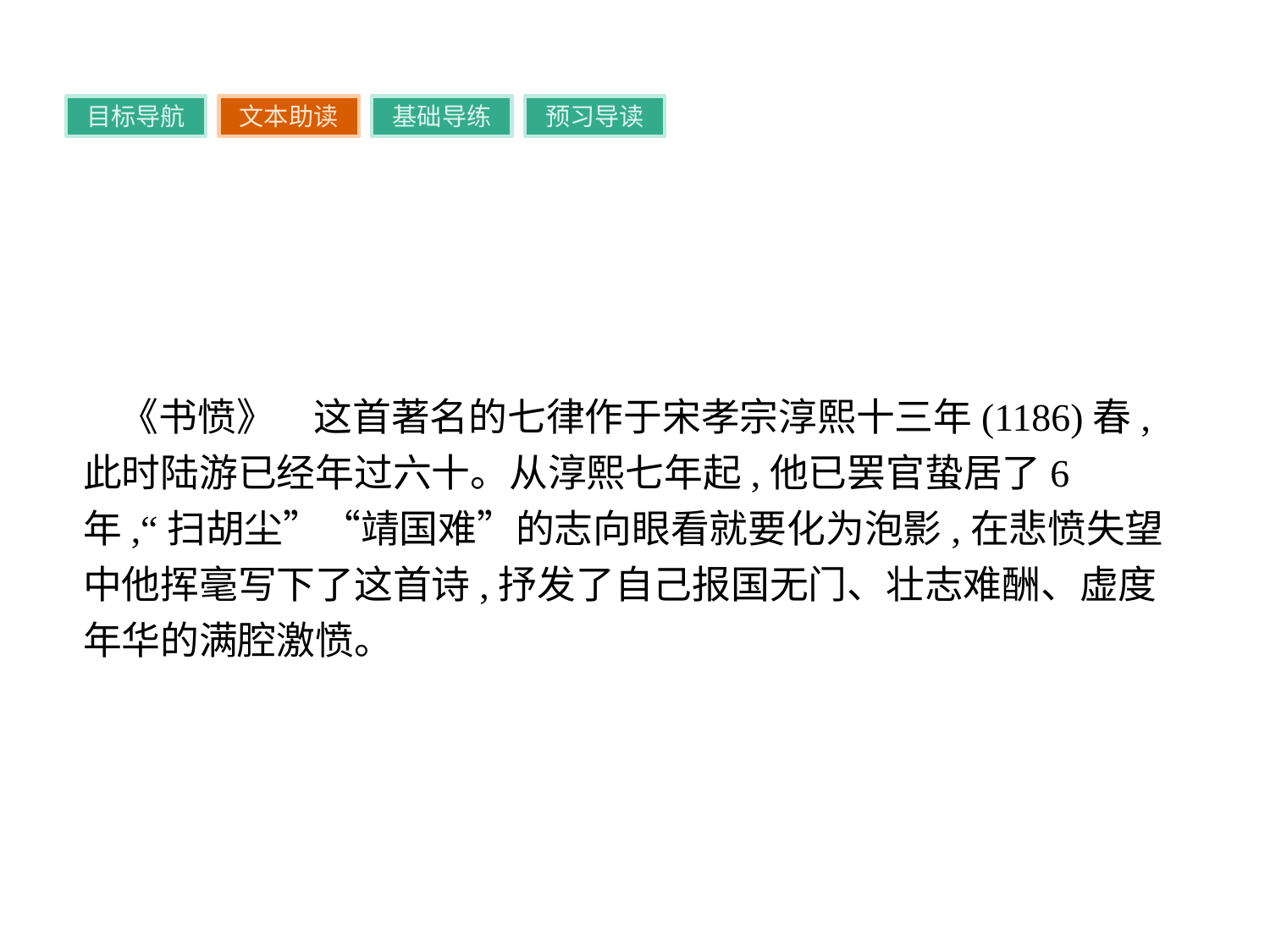

目标导航
文本助读
基础导练
预习导读
《书愤》　这首著名的七律作于宋孝宗淳熙十三年(1186)春,此时陆游已经年过六十。从淳熙七年起,他已罢官蛰居了6年,“扫胡尘”“靖国难”的志向眼看就要化为泡影,在悲愤失望中他挥毫写下了这首诗,抒发了自己报国无门、壮志难酬、虚度年华的满腔激愤。